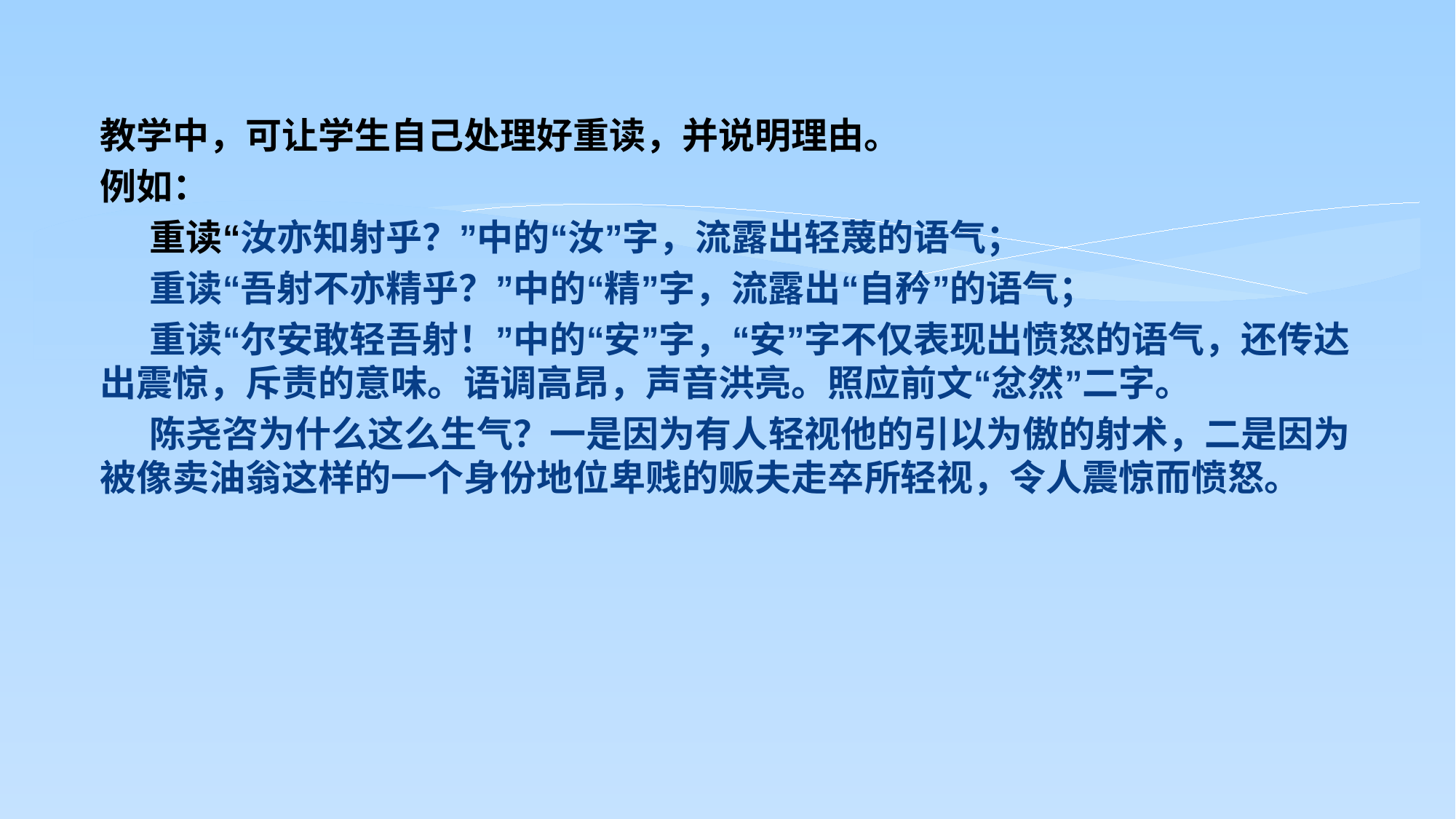

教学中，可让学生自己处理好重读，并说明理由。
例如：
    重读“汝亦知射乎？”中的“汝”字，流露出轻蔑的语气；
    重读“吾射不亦精乎？”中的“精”字，流露出“自矜”的语气；
    重读“尔安敢轻吾射！”中的“安”字，“安”字不仅表现出愤怒的语气，还传达出震惊，斥责的意味。语调高昂，声音洪亮。照应前文“忿然”二字。
    陈尧咨为什么这么生气？一是因为有人轻视他的引以为傲的射术，二是因为被像卖油翁这样的一个身份地位卑贱的贩夫走卒所轻视，令人震惊而愤怒。